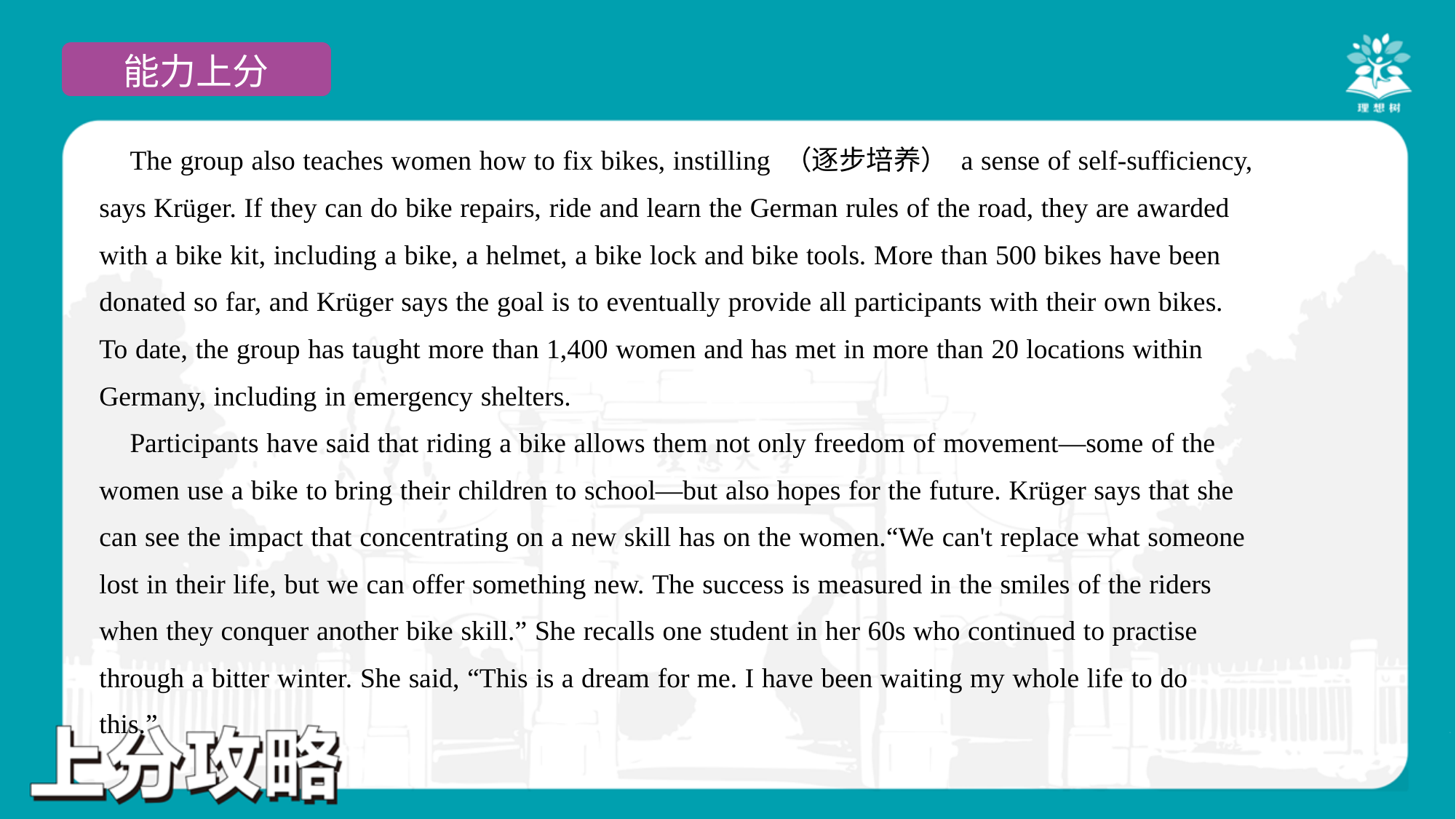

The group also teaches women how to fix bikes, instilling （逐步培养） a sense of self-sufficiency,
says Krüger. If they can do bike repairs, ride and learn the German rules of the road, they are awarded
with a bike kit, including a bike, a helmet, a bike lock and bike tools. More than 500 bikes have been
donated so far, and Krüger says the goal is to eventually provide all participants with their own bikes.
To date, the group has taught more than 1,400 women and has met in more than 20 locations within
Germany, including in emergency shelters.
    Participants have said that riding a bike allows them not only freedom of movement—some of the
women use a bike to bring their children to school—but also hopes for the future. Krüger says that she
can see the impact that concentrating on a new skill has on the women.“We can't replace what someone
lost in their life, but we can offer something new. The success is measured in the smiles of the riders
when they conquer another bike skill.” She recalls one student in her 60s who continued to practise
through a bitter winter. She said, “This is a dream for me. I have been waiting my whole life to do
this.”#6